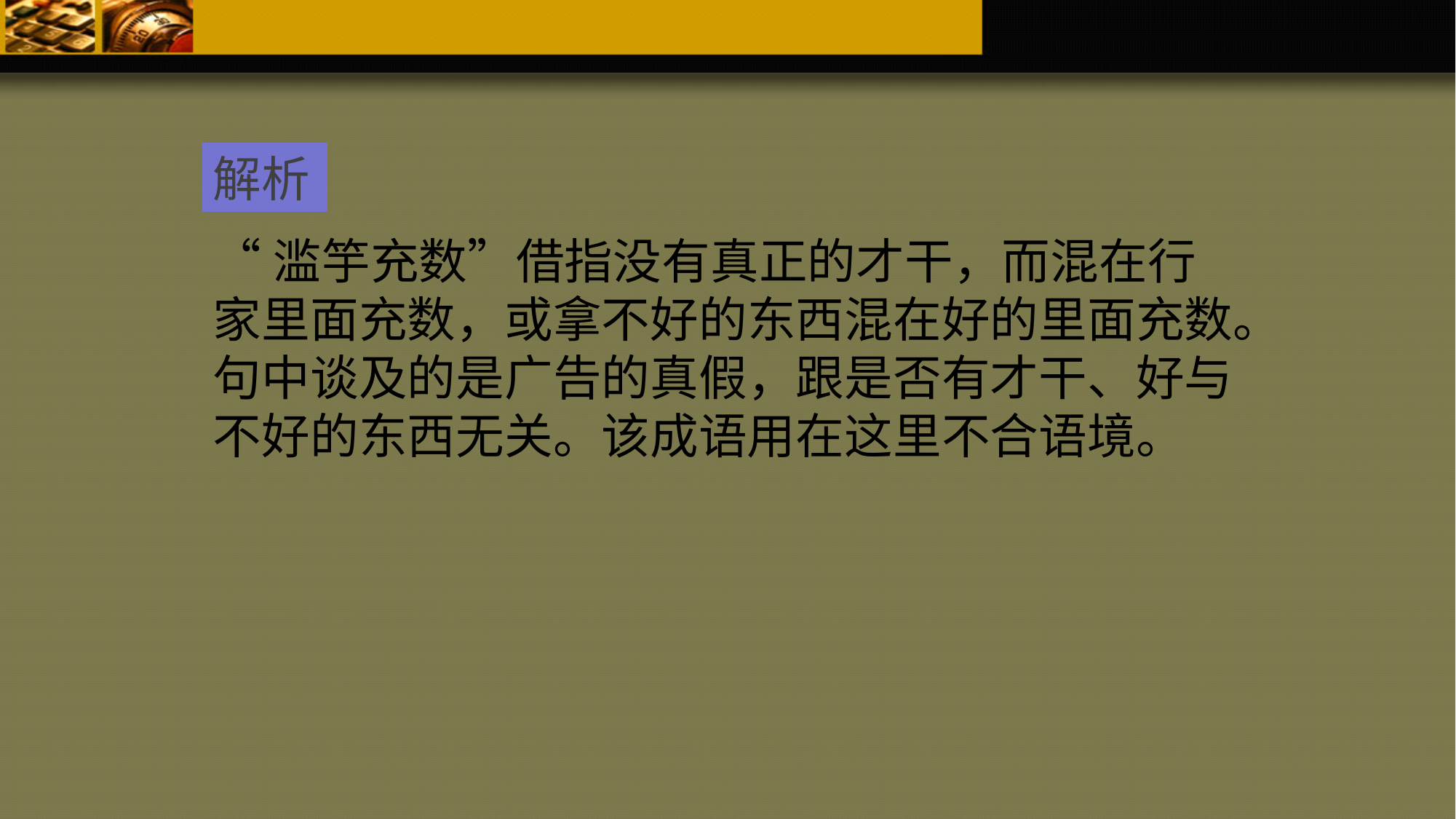

解析
“滥竽充数”借指没有真正的才干，而混在行家里面充数，或拿不好的东西混在好的里面充数。句中谈及的是广告的真假，跟是否有才干、好与不好的东西无关。该成语用在这里不合语境。